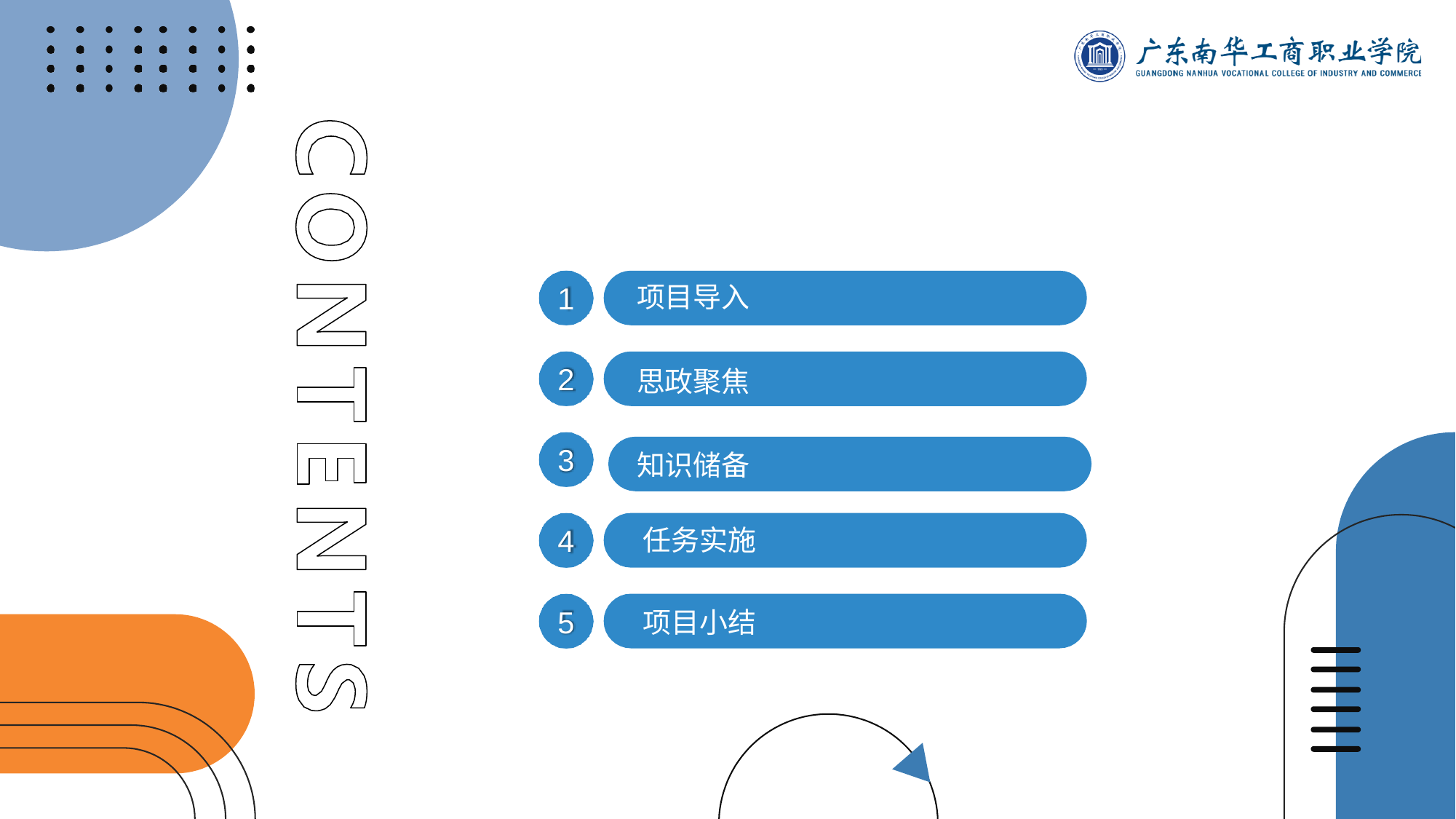

1
项目导入

2
思政聚焦

3

知识储备
思政聚焦

4
任务实施

5
项目小结